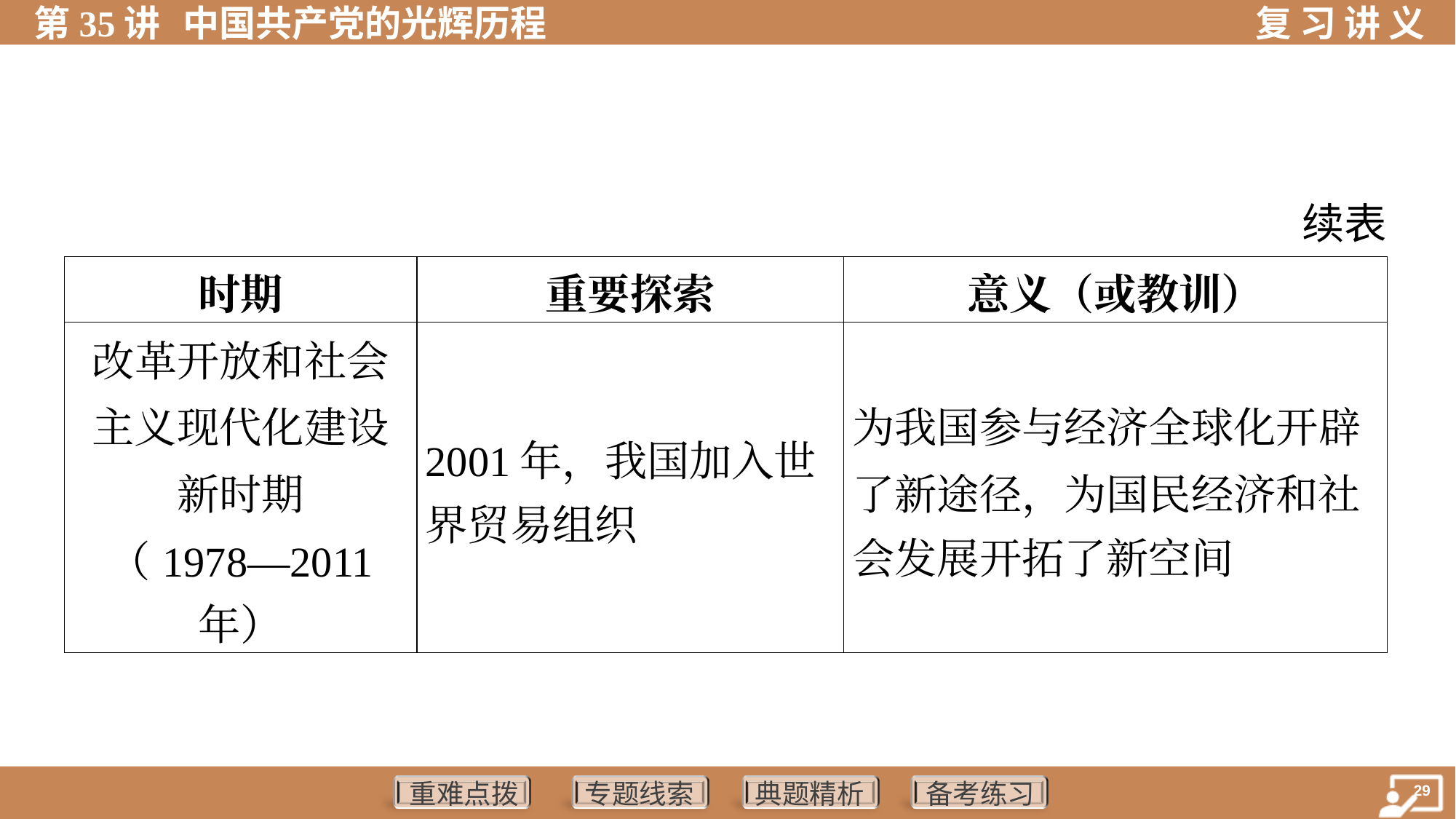

续表
| 时期 | 重要探索 | 意义（或教训） |
| --- | --- | --- |
| 改革开放和社会 主义现代化建设 新时期 （1978—2011 年） | 2001年，我国加入世 界贸易组织 | 为我国参与经济全球化开辟 了新途径，为国民经济和社 会发展开拓了新空间 |